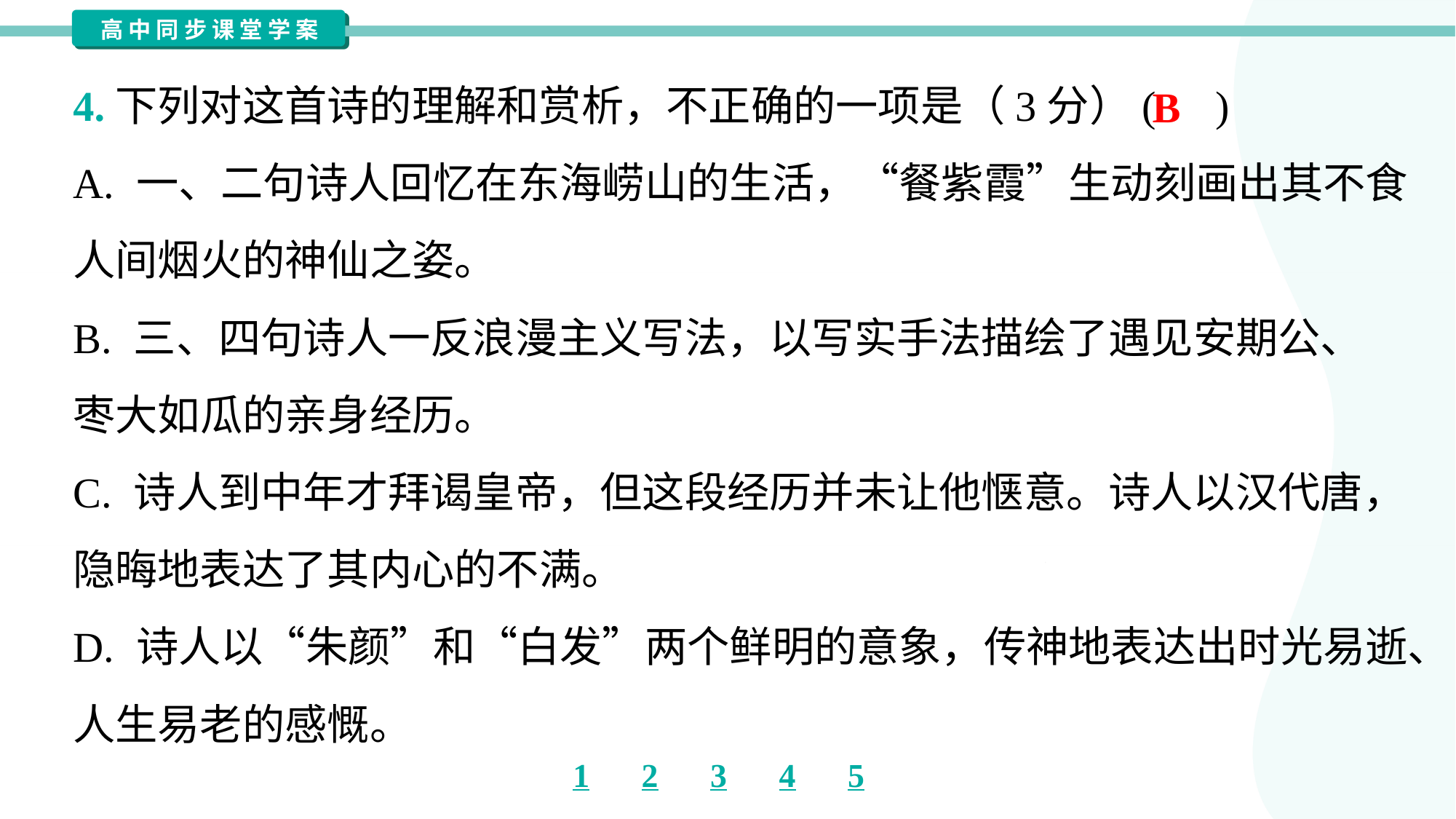

4.下列对这首诗的理解和赏析，不正确的一项是（3分）(     )
B
A. 一、二句诗人回忆在东海崂山的生活，“餐紫霞”生动刻画出其不食
人间烟火的神仙之姿。
B. 三、四句诗人一反浪漫主义写法，以写实手法描绘了遇见安期公、
枣大如瓜的亲身经历。
C. 诗人到中年才拜谒皇帝，但这段经历并未让他惬意。诗人以汉代唐，
隐晦地表达了其内心的不满。
D. 诗人以“朱颜”和“白发”两个鲜明的意象，传神地表达出时光易逝、
人生易老的感慨。